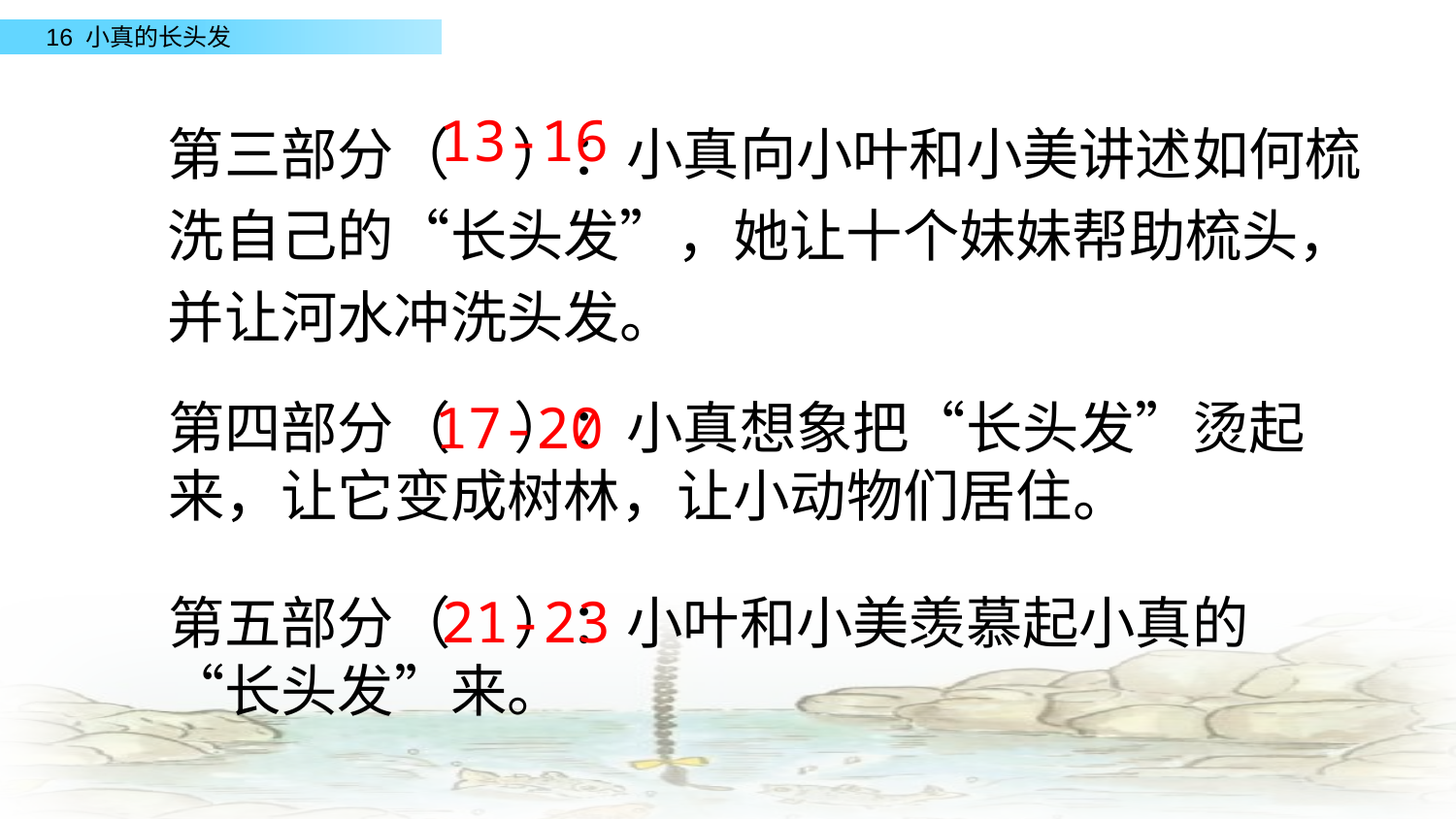

第三部分（     ）：小真向小叶和小美讲述如何梳洗自己的“长头发”，她让十个妹妹帮助梳头，并让河水冲洗头发。
13-16
17-20
第四部分（     ）：小真想象把“长头发”烫起来，让它变成树林，让小动物们居住。
21-23
第五部分（     ）：小叶和小美羡慕起小真的“长头发”来。